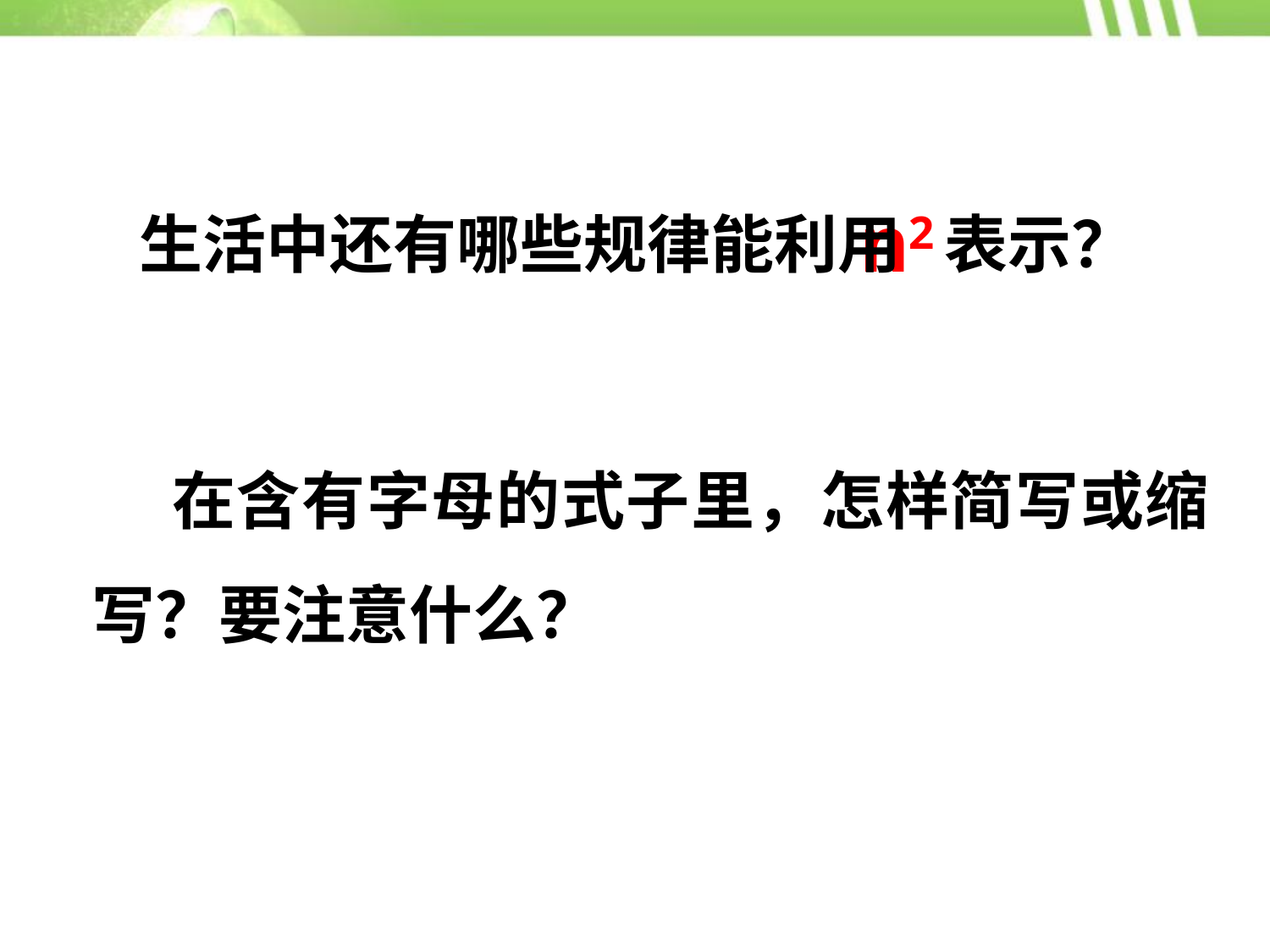

n2
生活中还有哪些规律能利用   表示？
    在含有字母的式子里，怎样简写或缩写？要注意什么？